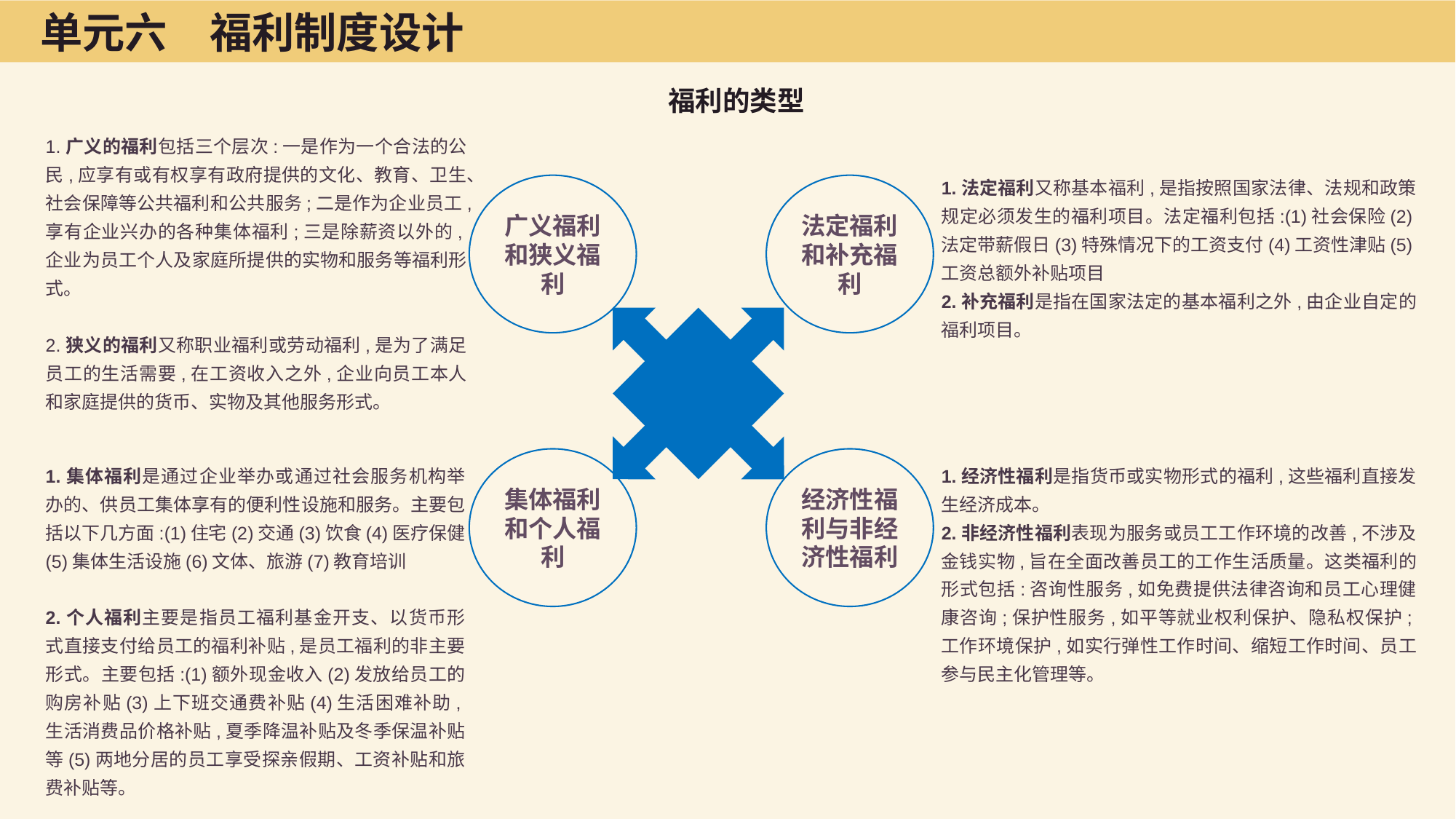

单元六　福利制度设计
福利的类型
1.广义的福利包括三个层次:一是作为一个合法的公民,应享有或有权享有政府提供的文化、教育、卫生、社会保障等公共福利和公共服务;二是作为企业员工,享有企业兴办的各种集体福利;三是除薪资以外的,企业为员工个人及家庭所提供的实物和服务等福利形式。

2.狭义的福利又称职业福利或劳动福利,是为了满足员工的生活需要,在工资收入之外,企业向员工本人和家庭提供的货币、实物及其他服务形式。
1.法定福利又称基本福利,是指按照国家法律、法规和政策规定必须发生的福利项目。法定福利包括:(1)社会保险(2)法定带薪假日(3)特殊情况下的工资支付(4)工资性津贴(5)工资总额外补贴项目
2.补充福利是指在国家法定的基本福利之外,由企业自定的福利项目。
广义福利和狭义福利
法定福利和补充福利

集体福利和个人福利
经济性福利与非经济性福利
1.集体福利是通过企业举办或通过社会服务机构举办的、供员工集体享有的便利性设施和服务。主要包括以下几方面:(1)住宅(2)交通(3)饮食(4)医疗保健(5)集体生活设施(6)文体、旅游(7)教育培训

2.个人福利主要是指员工福利基金开支、以货币形式直接支付给员工的福利补贴,是员工福利的非主要形式。主要包括:(1)额外现金收入(2)发放给员工的购房补贴(3)上下班交通费补贴(4)生活困难补助,生活消费品价格补贴,夏季降温补贴及冬季保温补贴等(5)两地分居的员工享受探亲假期、工资补贴和旅费补贴等。
1.经济性福利是指货币或实物形式的福利,这些福利直接发生经济成本。
2.非经济性福利表现为服务或员工工作环境的改善,不涉及金钱实物,旨在全面改善员工的工作生活质量。这类福利的形式包括:咨询性服务,如免费提供法律咨询和员工心理健康咨询;保护性服务,如平等就业权利保护、隐私权保护;工作环境保护,如实行弹性工作时间、缩短工作时间、员工参与民主化管理等。